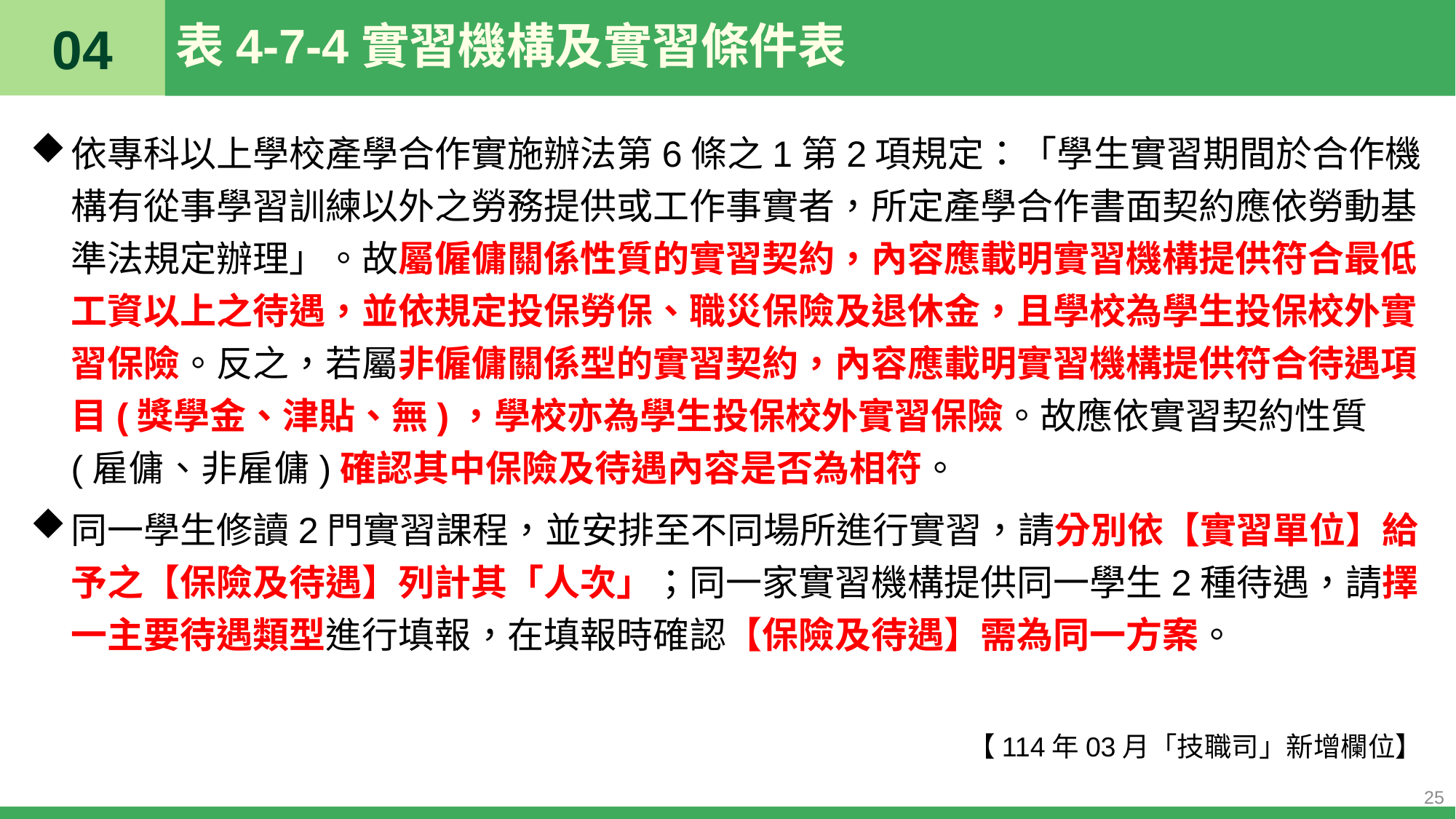

04
# 表4-7-4實習機構及實習條件表
依專科以上學校產學合作實施辦法第6條之1第2項規定：「學生實習期間於合作機構有從事學習訓練以外之勞務提供或工作事實者，所定產學合作書面契約應依勞動基準法規定辦理」。故屬僱傭關係性質的實習契約，內容應載明實習機構提供符合最低工資以上之待遇，並依規定投保勞保、職災保險及退休金，且學校為學生投保校外實習保險。反之，若屬非僱傭關係型的實習契約，內容應載明實習機構提供符合待遇項目(獎學金、津貼、無)，學校亦為學生投保校外實習保險。故應依實習契約性質(雇傭、非雇傭)確認其中保險及待遇內容是否為相符。
同一學生修讀2門實習課程，並安排至不同場所進行實習，請分別依【實習單位】給予之【保險及待遇】列計其「人次」；同一家實習機構提供同一學生2種待遇，請擇一主要待遇類型進行填報，在填報時確認【保險及待遇】需為同一方案。

【114年03月「技職司」新增欄位】
25